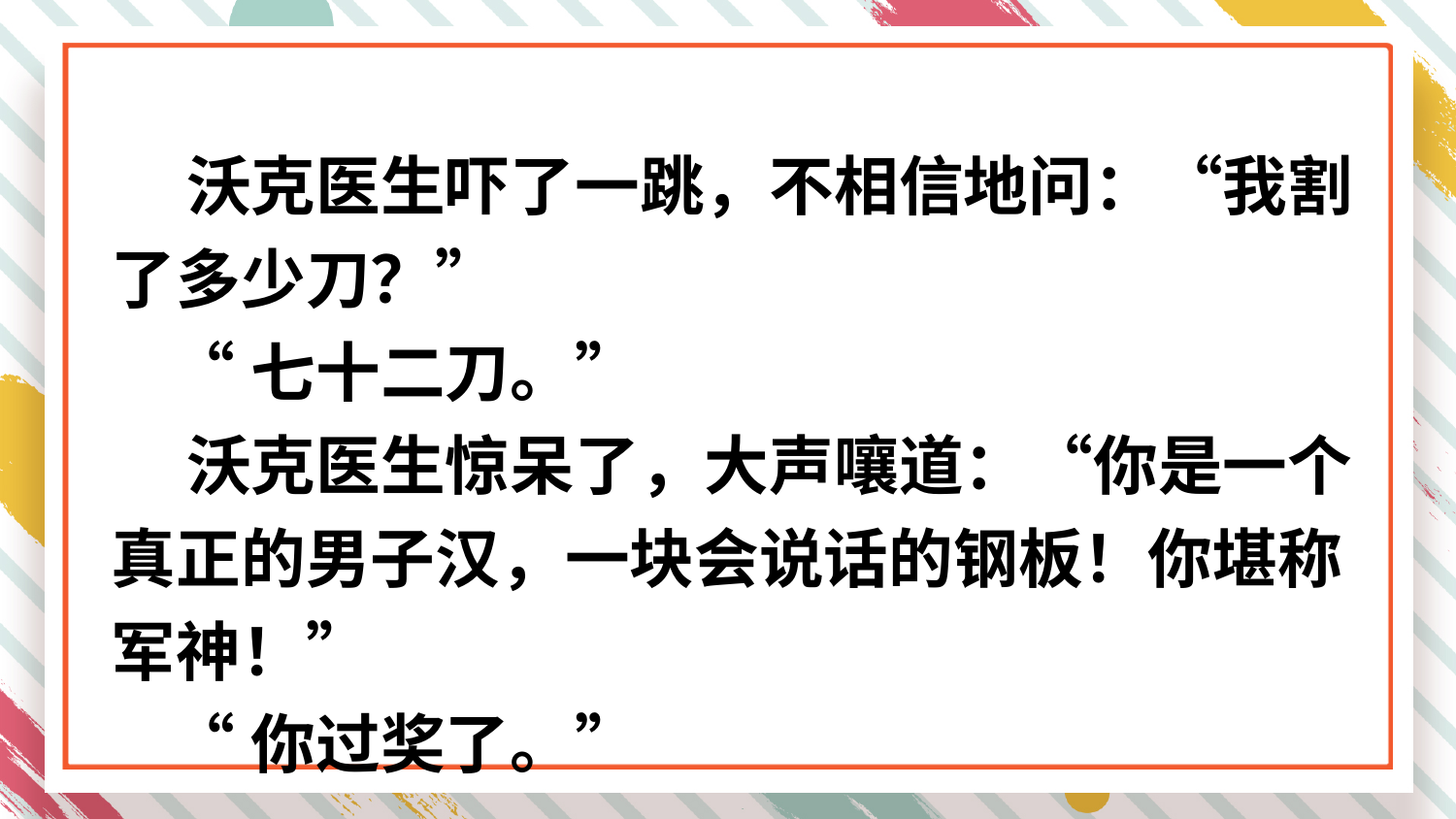

沃克医生吓了一跳，不相信地问：“我割了多少刀？”
    “七十二刀。”
    沃克医生惊呆了，大声嚷道：“你是一个真正的男子汉，一块会说话的钢板！你堪称军神！”
    “你过奖了。”